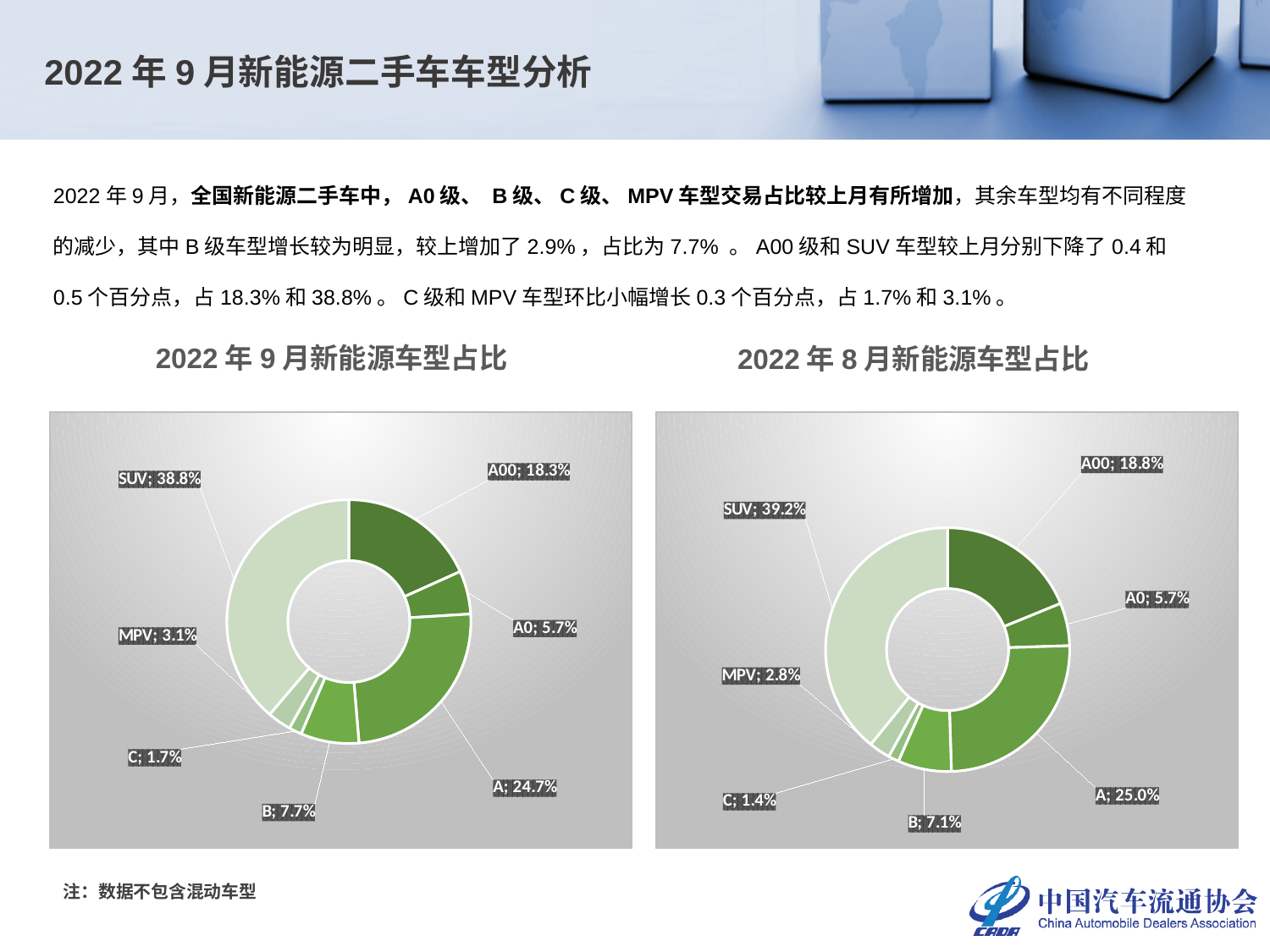

2022年9月新能源二手车车型分析
2022年9月，全国新能源二手车中，A0级、 B级、C级、MPV车型交易占比较上月有所增加，其余车型均有不同程度的减少，其中B级车型增长较为明显，较上增加了2.9%，占比为7.7% 。A00级和SUV车型较上月分别下降了0.4和0.5个百分点，占18.3%和38.8%。C级和MPV车型环比小幅增长0.3个百分点，占1.7%和3.1%。
2022年9月新能源车型占比
2022年8月新能源车型占比

### Chart

| Category |  |
|---|---|
| A00 | 0.18276436303080765 |
| A0 | 0.057285595337218984 |
| A | 0.2466278101582015 |
| B | 0.0771856786011657 |
| C | 0.016985845129059117 |
| MPV | 0.031473771856786015 |
| SUV | 0.38767693588676105 |

### Chart

| Category |  |
|---|---|
| A00 | 0.18819589786521557 |
| A0 | 0.05667643365424864 |
| A | 0.25006278777731267 |
| B | 0.07107576391795731 |
| C | 0.014064462118041021 |
| MPV | 0.028212641272498954 |
| SUV | 0.39171201339472583 |
注：数据不包含混动车型